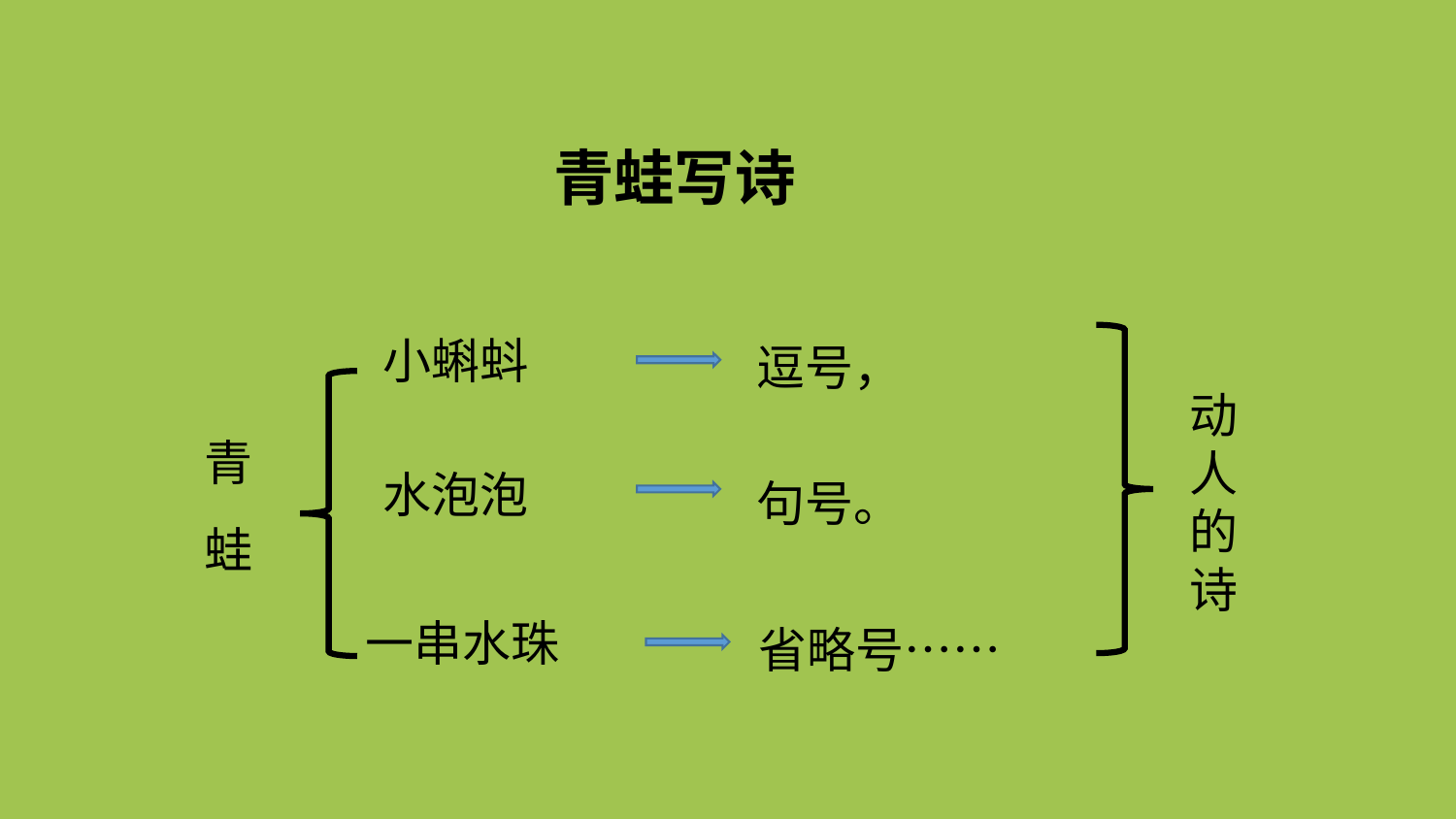

青蛙写诗
逗号，
小蝌蚪

动人的诗
青蛙
句号。
水泡泡

省略号……
一串水珠